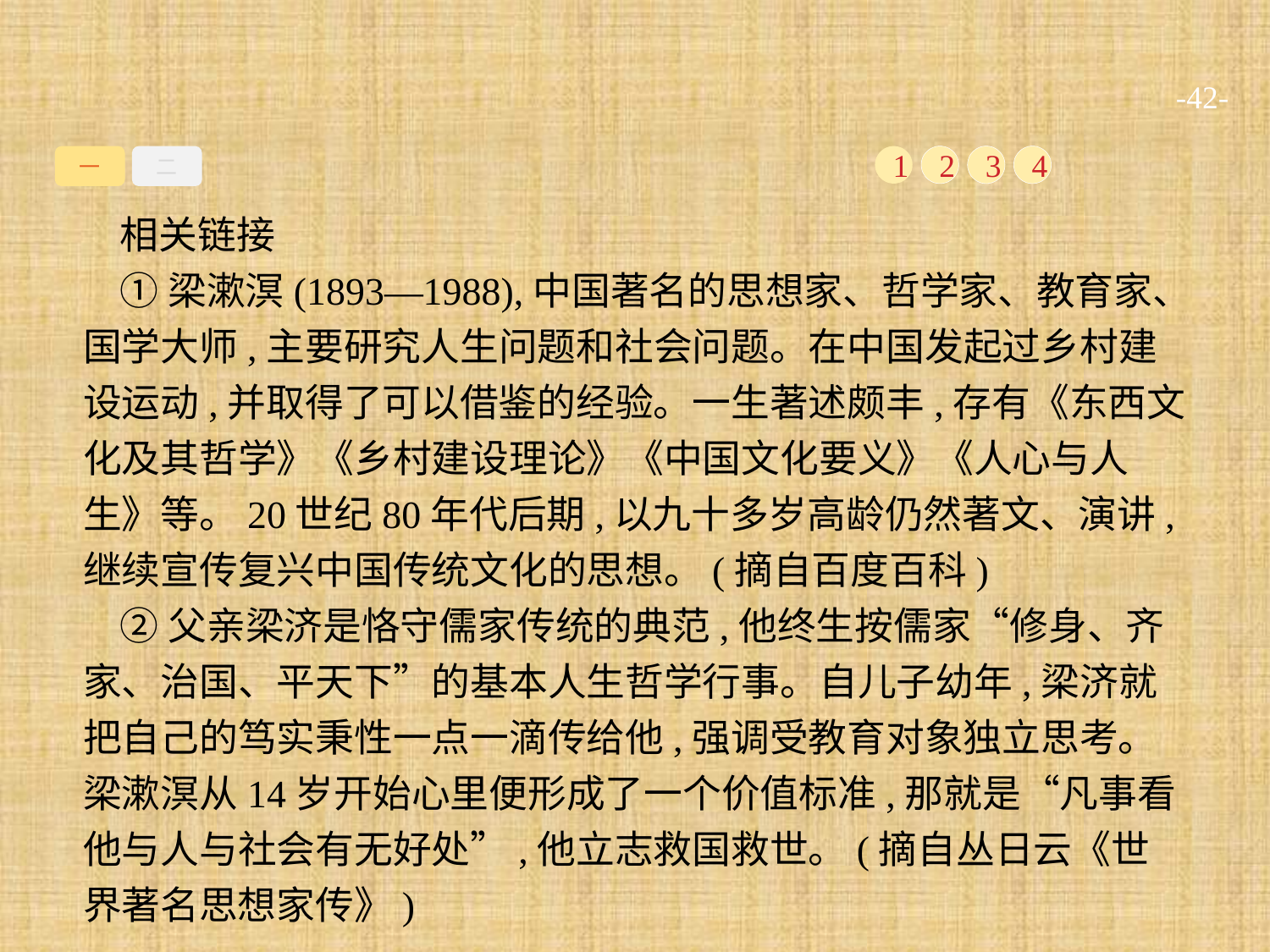

-42-
一
二
1
2
3
4
相关链接
①梁漱溟(1893—1988),中国著名的思想家、哲学家、教育家、国学大师,主要研究人生问题和社会问题。在中国发起过乡村建设运动,并取得了可以借鉴的经验。一生著述颇丰,存有《东西文化及其哲学》《乡村建设理论》《中国文化要义》《人心与人生》等。20世纪80年代后期,以九十多岁高龄仍然著文、演讲,继续宣传复兴中国传统文化的思想。(摘自百度百科)
②父亲梁济是恪守儒家传统的典范,他终生按儒家“修身、齐家、治国、平天下”的基本人生哲学行事。自儿子幼年,梁济就把自己的笃实秉性一点一滴传给他,强调受教育对象独立思考。梁漱溟从14岁开始心里便形成了一个价值标准,那就是“凡事看他与人与社会有无好处”,他立志救国救世。(摘自丛日云《世界著名思想家传》)